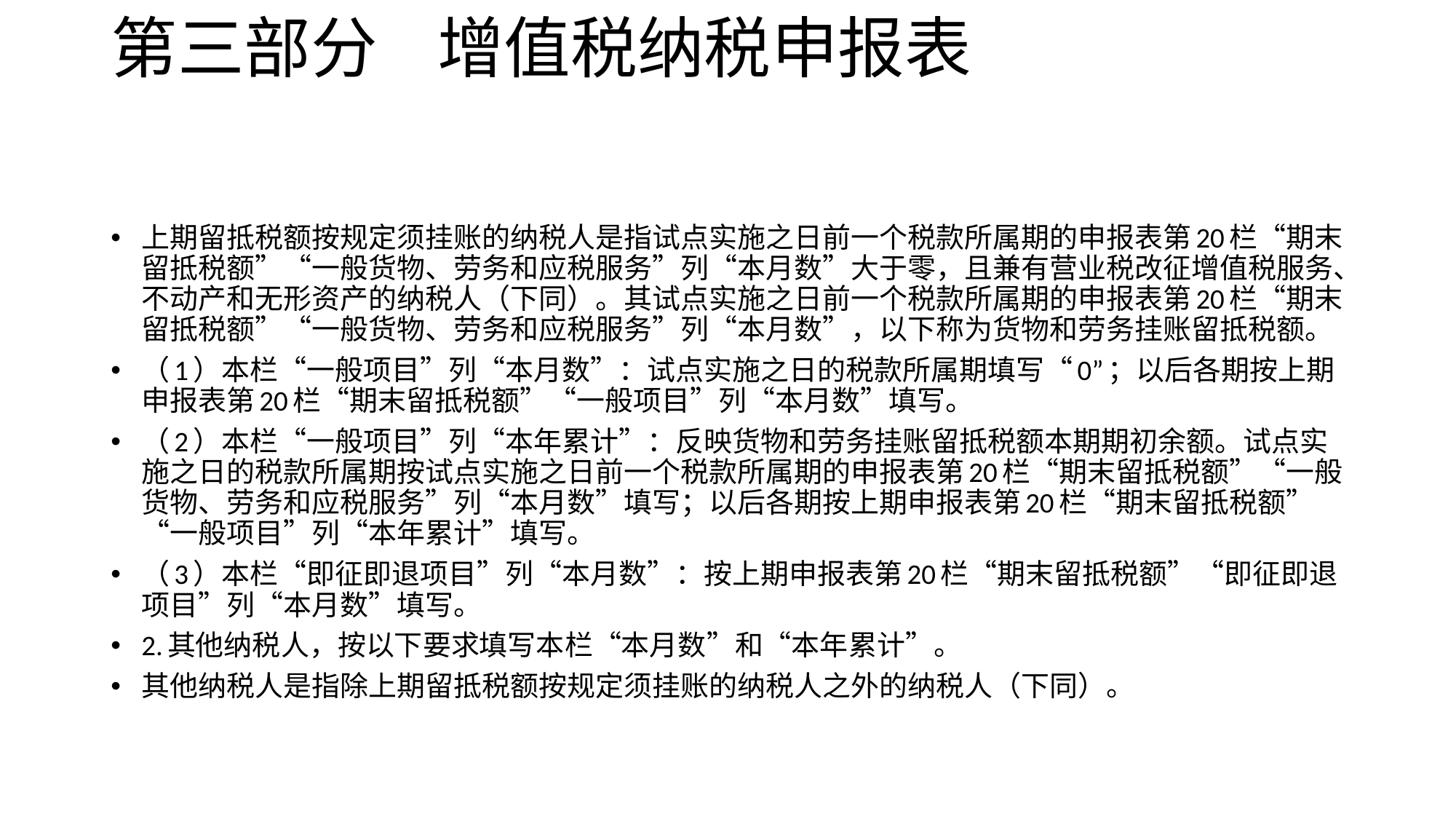

# 第三部分    增值税纳税申报表

上期留抵税额按规定须挂账的纳税人是指试点实施之日前一个税款所属期的申报表第20栏“期末留抵税额”“一般货物、劳务和应税服务”列“本月数”大于零，且兼有营业税改征增值税服务、不动产和无形资产的纳税人（下同）。其试点实施之日前一个税款所属期的申报表第20栏“期末留抵税额”“一般货物、劳务和应税服务”列“本月数”，以下称为货物和劳务挂账留抵税额。
（1）本栏“一般项目”列“本月数”：试点实施之日的税款所属期填写“0”；以后各期按上期申报表第20栏“期末留抵税额”“一般项目”列“本月数”填写。
（2）本栏“一般项目”列“本年累计”：反映货物和劳务挂账留抵税额本期期初余额。试点实施之日的税款所属期按试点实施之日前一个税款所属期的申报表第20栏“期末留抵税额”“一般货物、劳务和应税服务”列“本月数”填写；以后各期按上期申报表第20栏“期末留抵税额”“一般项目”列“本年累计”填写。
（3）本栏“即征即退项目”列“本月数”：按上期申报表第20栏“期末留抵税额”“即征即退项目”列“本月数”填写。
2.其他纳税人，按以下要求填写本栏“本月数”和“本年累计”。
其他纳税人是指除上期留抵税额按规定须挂账的纳税人之外的纳税人（下同）。